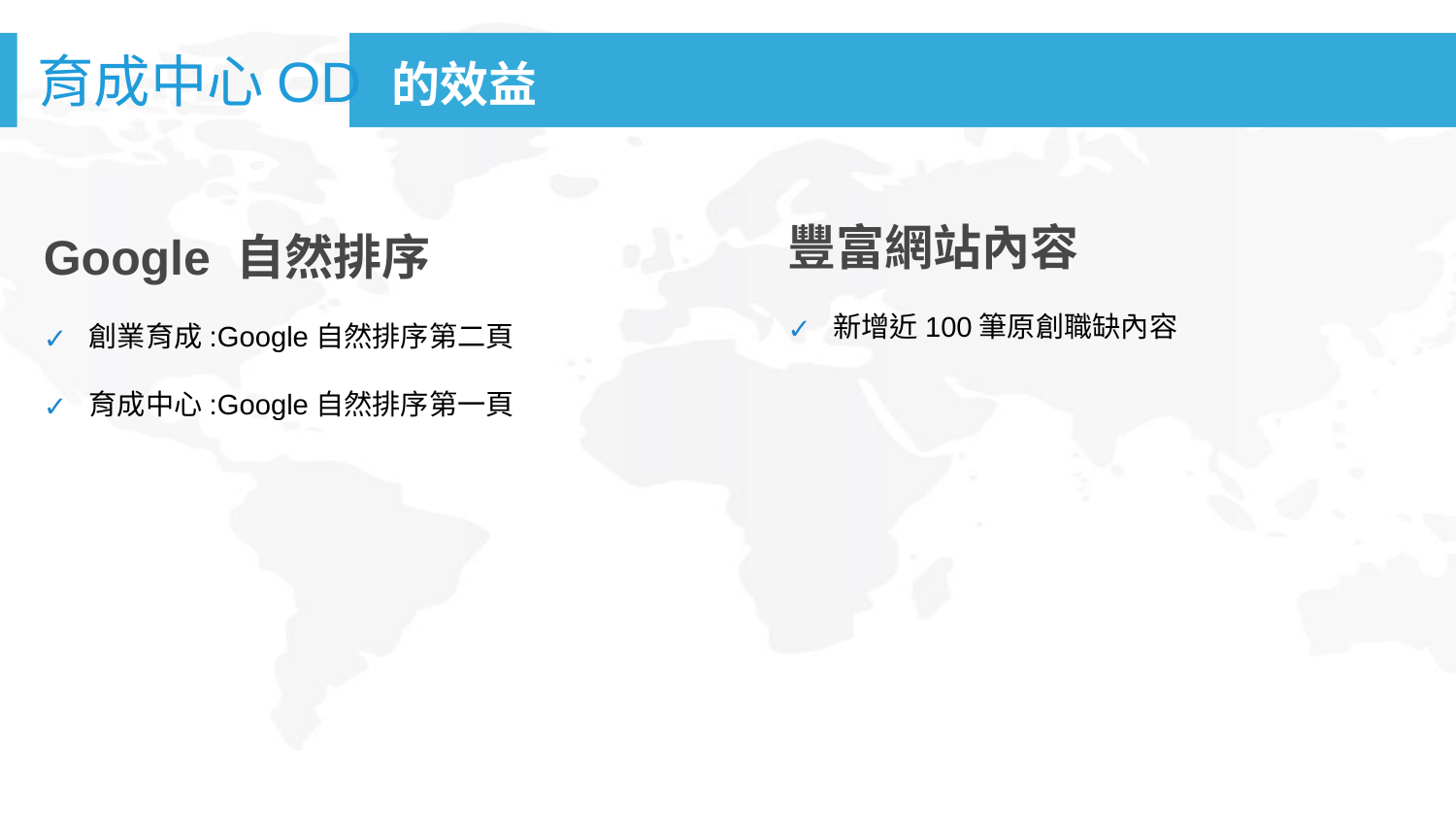

育成中心OD 的效益

Google 自然排序
創業育成:Google自然排序第二頁
育成中心:Google自然排序第一頁

豐富網站內容
新增近100筆原創職缺內容